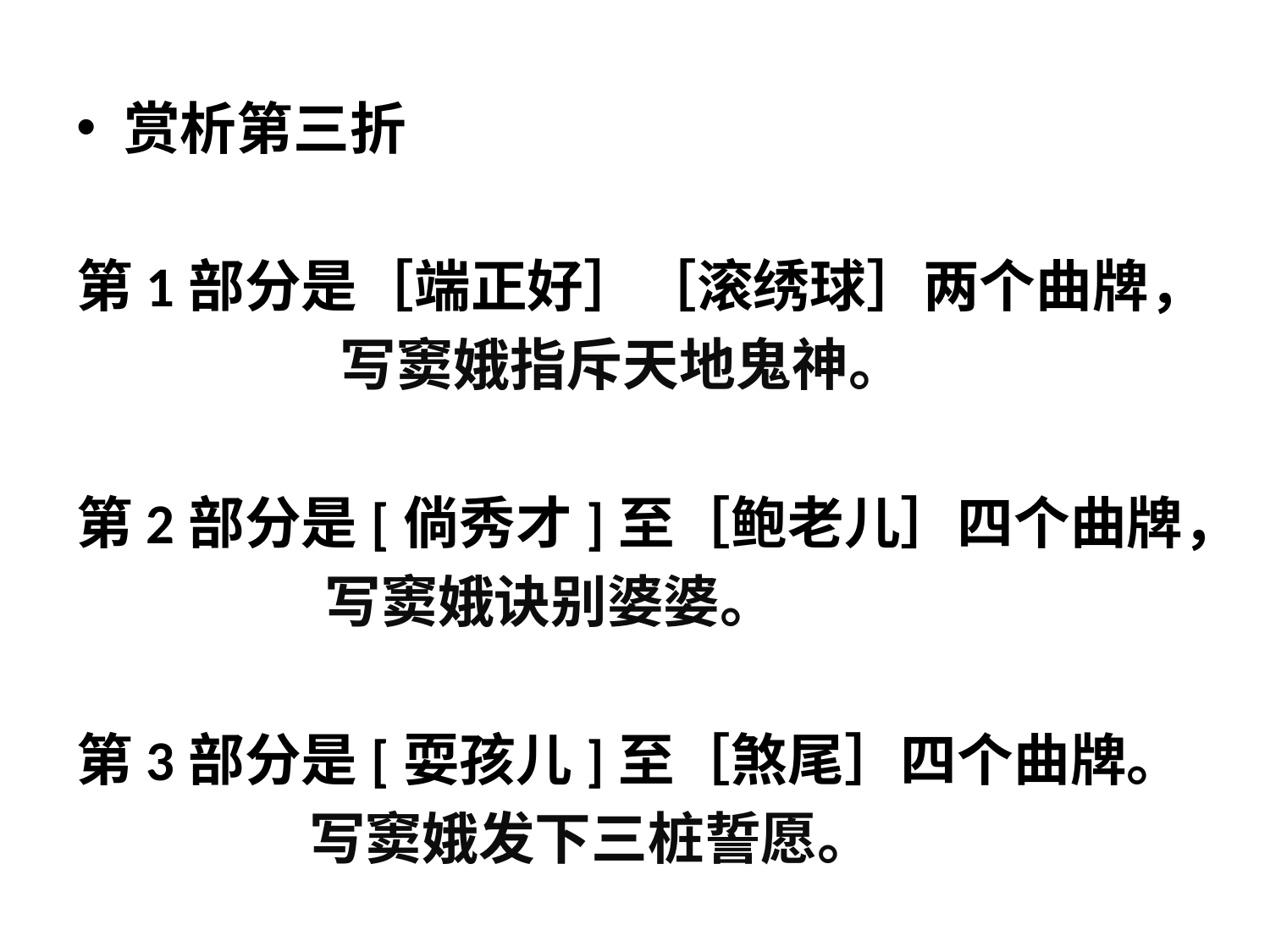

赏析第三折

第1部分是［端正好］［滚绣球］两个曲牌，
                写窦娥指斥天地鬼神。

第2部分是[倘秀才]至［鲍老儿］四个曲牌，
               写窦娥诀别婆婆。

第3部分是[耍孩儿]至［煞尾］四个曲牌。
              写窦娥发下三桩誓愿。